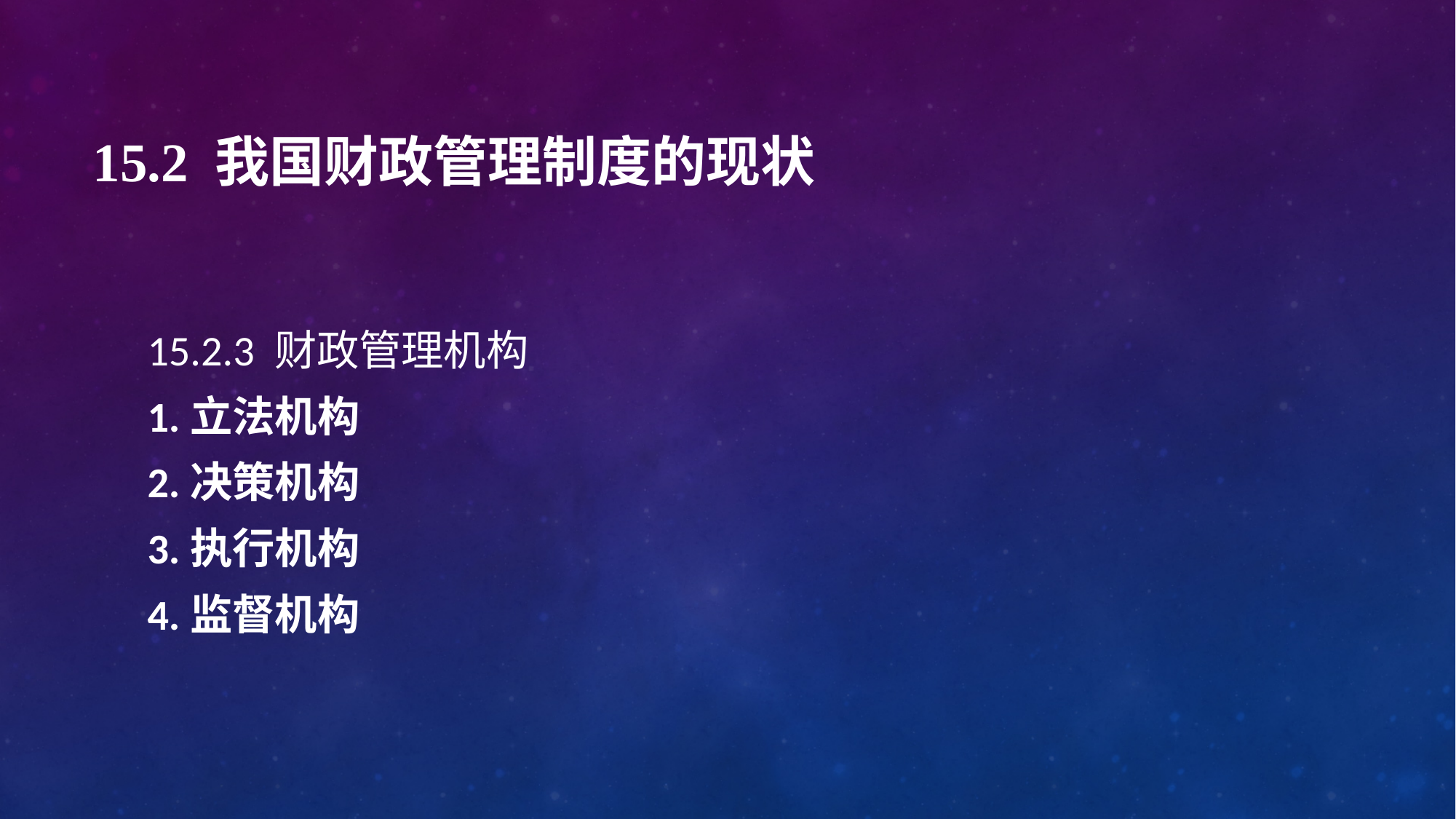

# 15.2 我国财政管理制度的现状
15.2.3 财政管理机构
1.立法机构
2.决策机构
3.执行机构
4.监督机构